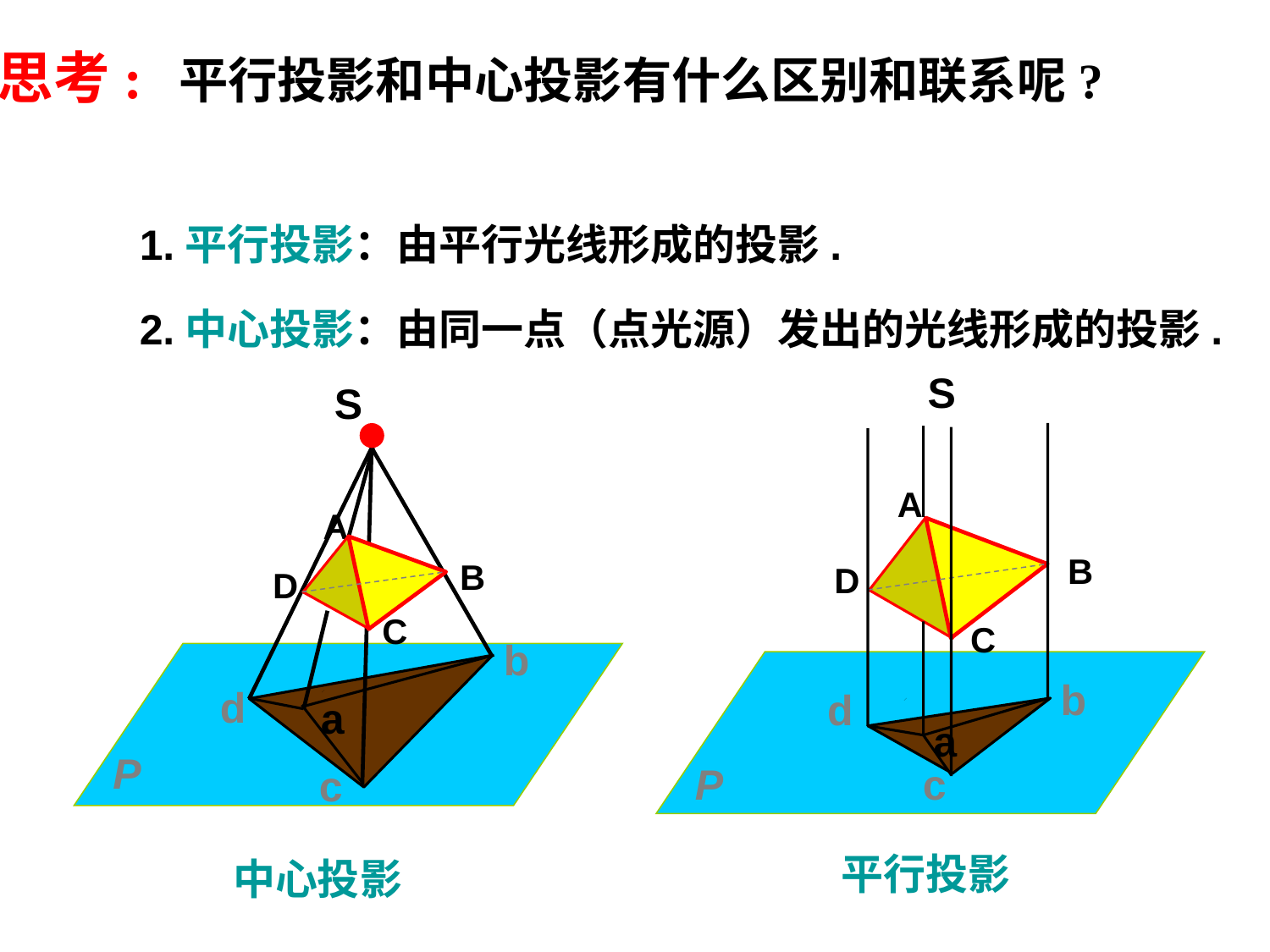

思考:  平行投影和中心投影有什么区别和联系呢?
1.平行投影：由平行光线形成的投影.
2.中心投影：由同一点（点光源）发出的光线形成的投影.
S
S

b
d

a

c

A
B
D
C

A
B
D
C

d
b
a
c

P

P

平行投影
中心投影